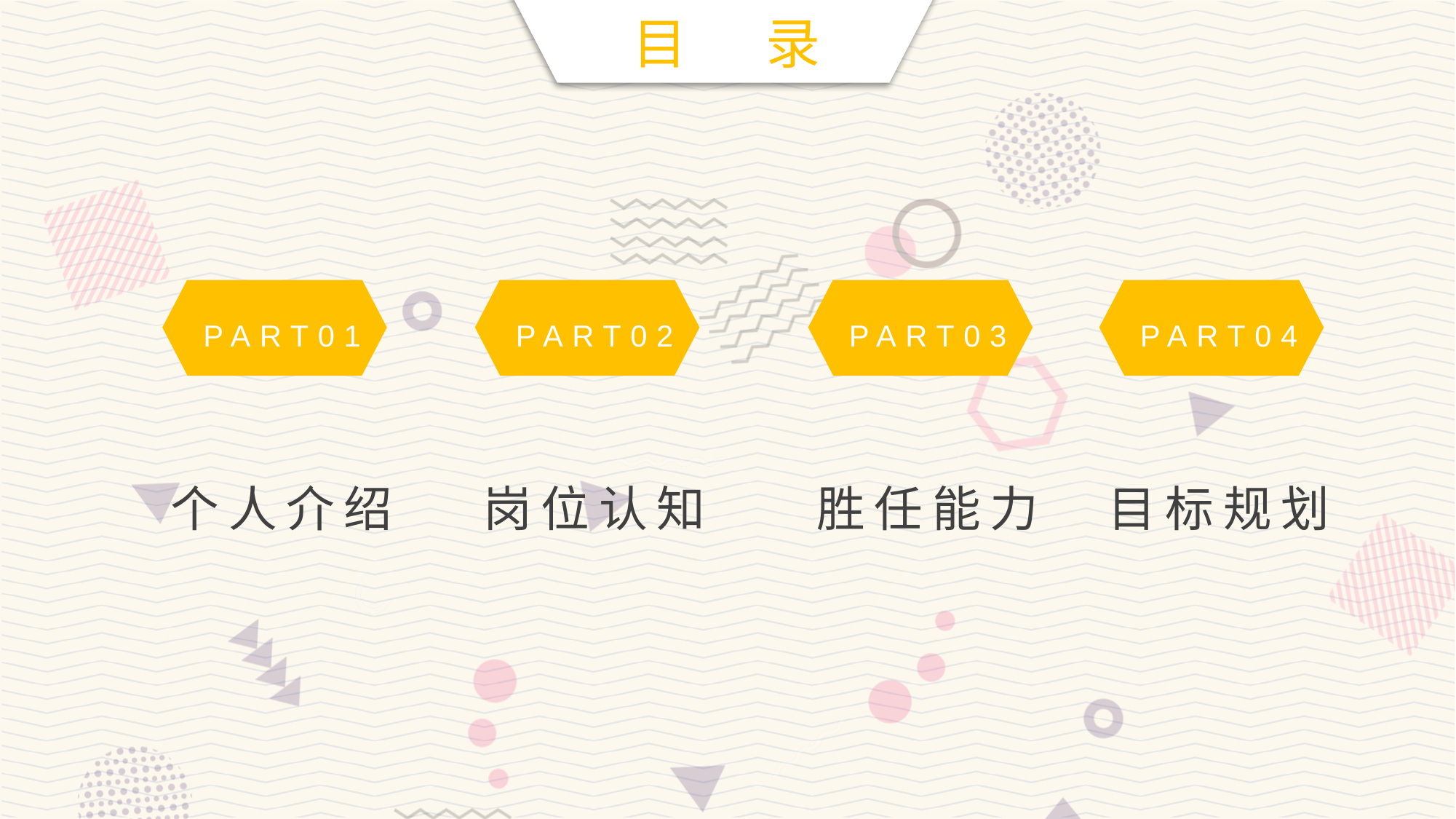

目  录

PART01
个人介绍

PART02
岗位认知

PART03
胜任能力

PART04
目标规划